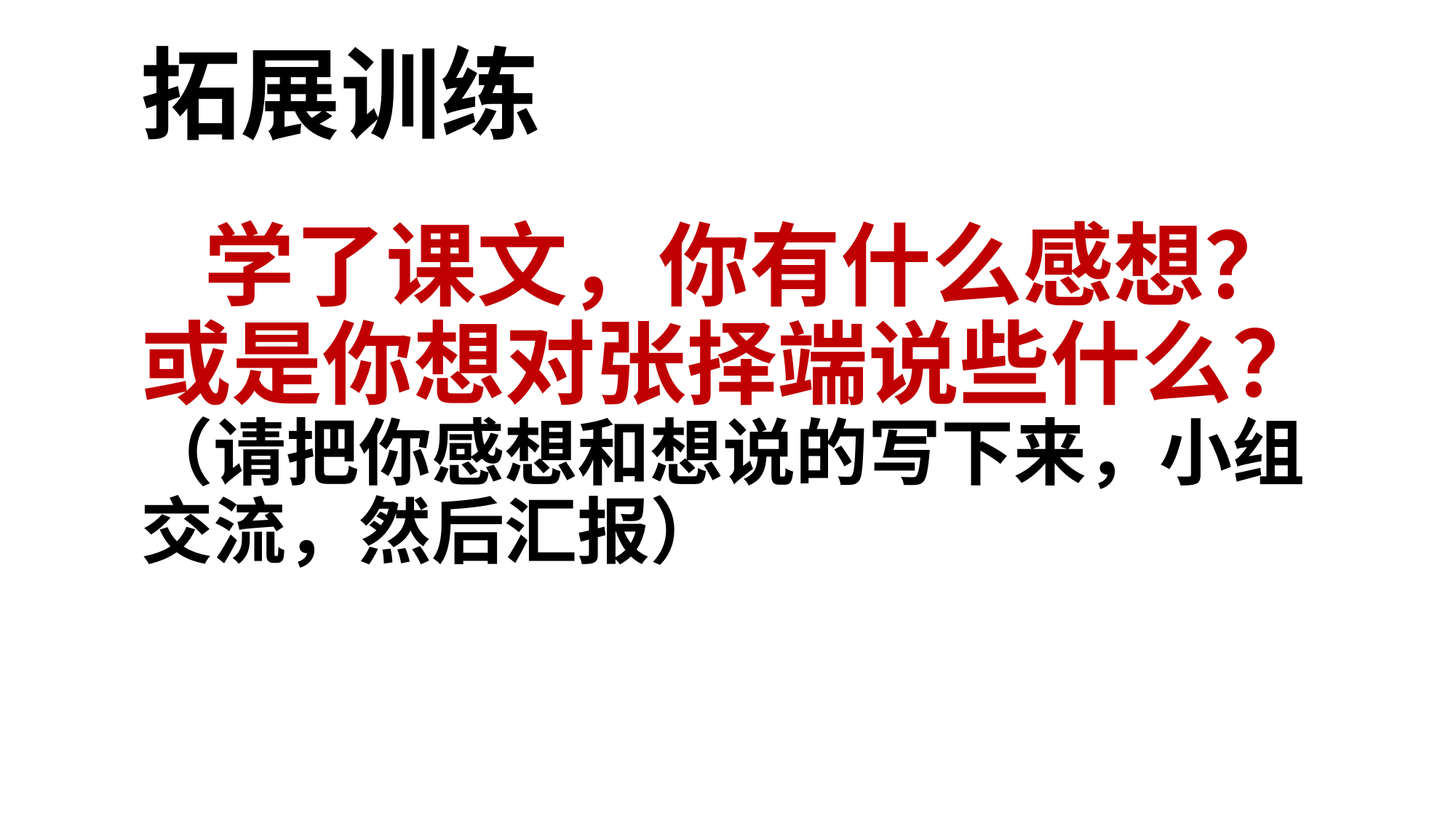

拓展训练
# 学了课文，你有什么感想？或是你想对张择端说些什么？（请把你感想和想说的写下来，小组交流，然后汇报）